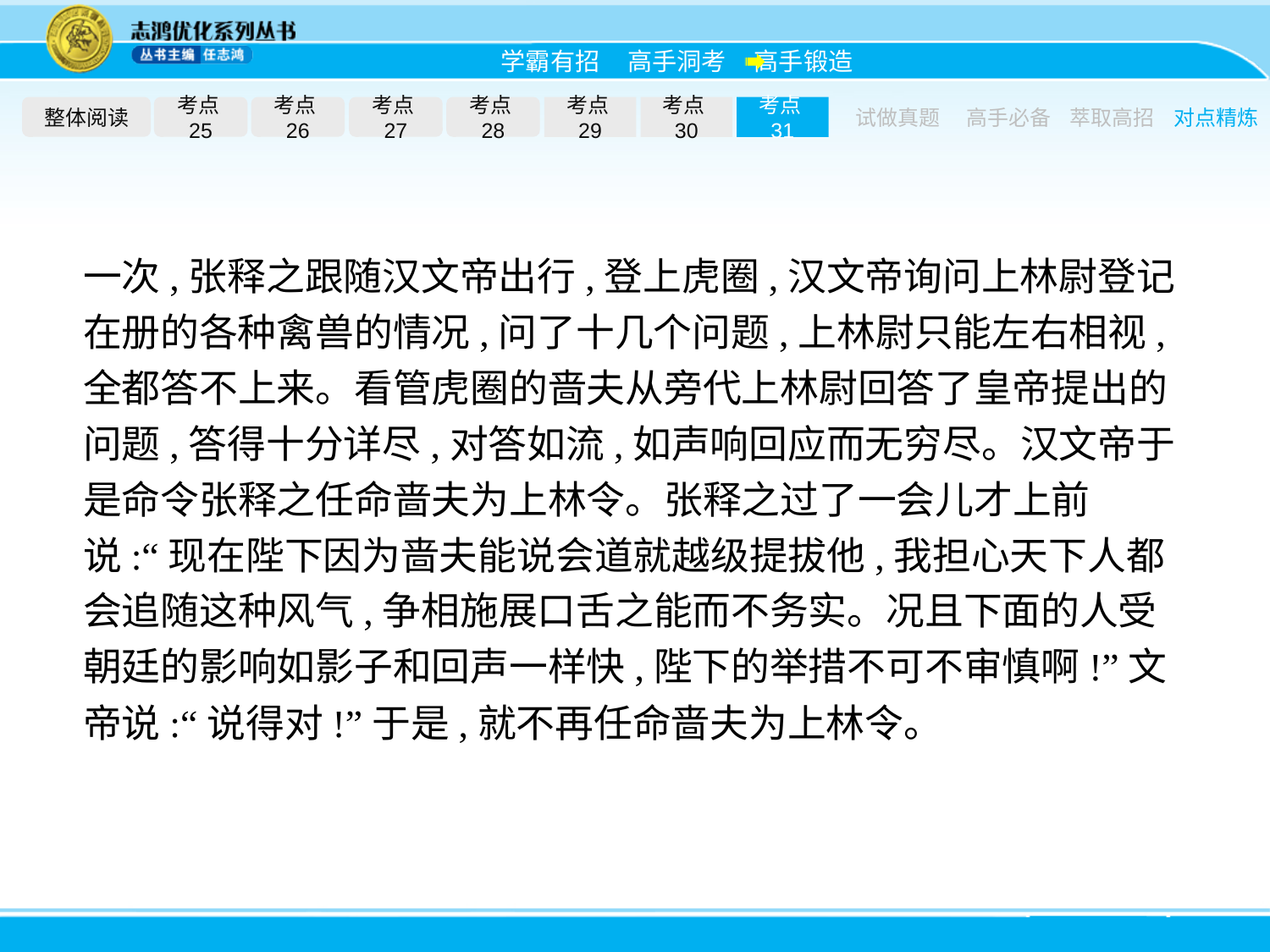

整体阅读
考点25
考点26
考点27
考点28
考点29
考点30
考点31
试做真题
高手必备
萃取高招
对点精炼
一次,张释之跟随汉文帝出行,登上虎圈,汉文帝询问上林尉登记在册的各种禽兽的情况,问了十几个问题,上林尉只能左右相视,全都答不上来。看管虎圈的啬夫从旁代上林尉回答了皇帝提出的问题,答得十分详尽,对答如流,如声响回应而无穷尽。汉文帝于是命令张释之任命啬夫为上林令。张释之过了一会儿才上前说:“现在陛下因为啬夫能说会道就越级提拔他,我担心天下人都会追随这种风气,争相施展口舌之能而不务实。况且下面的人受朝廷的影响如影子和回声一样快,陛下的举措不可不审慎啊!”文帝说:“说得对!”于是,就不再任命啬夫为上林令。